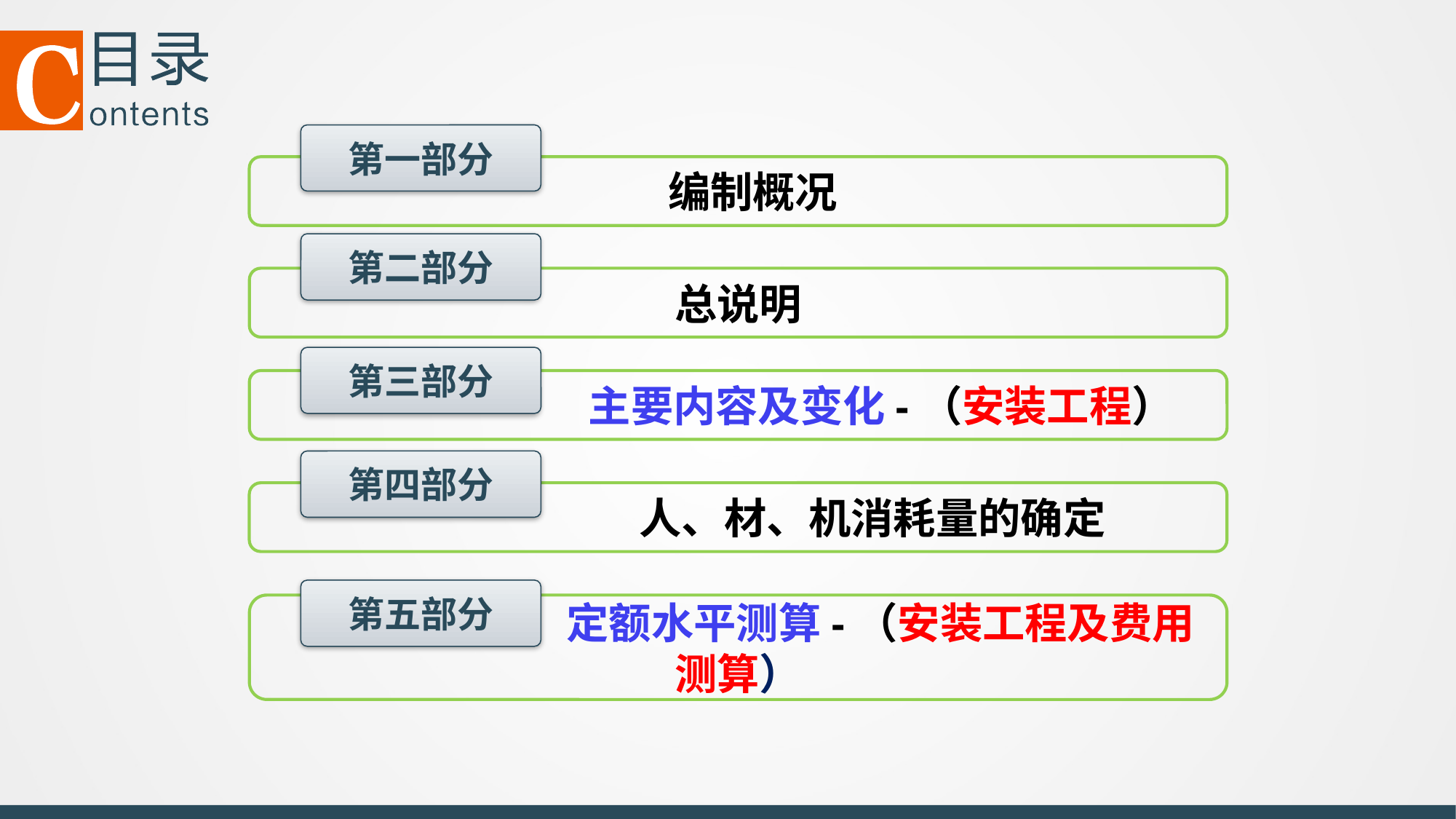

第一部分
  编制概况
第二部分
总说明
第三部分
                                       主要内容及变化-（安装工程）
第四部分
                           人、材、机消耗量的确定
第五部分
                             定额水平测算-（安装工程及费用测算）